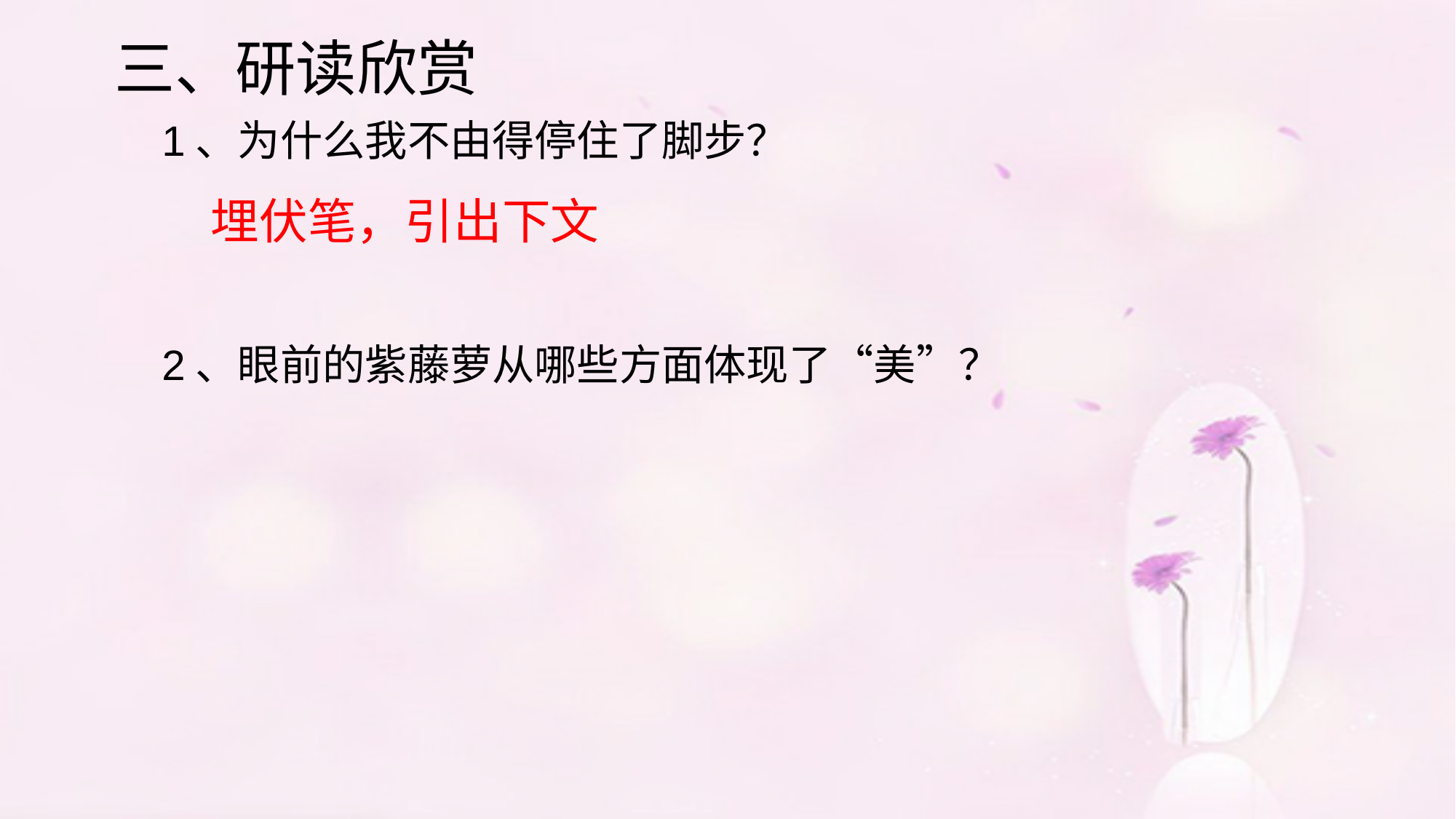

三、研读欣赏
1、为什么我不由得停住了脚步？
埋伏笔，引出下文
2、眼前的紫藤萝从哪些方面体现了“美”？